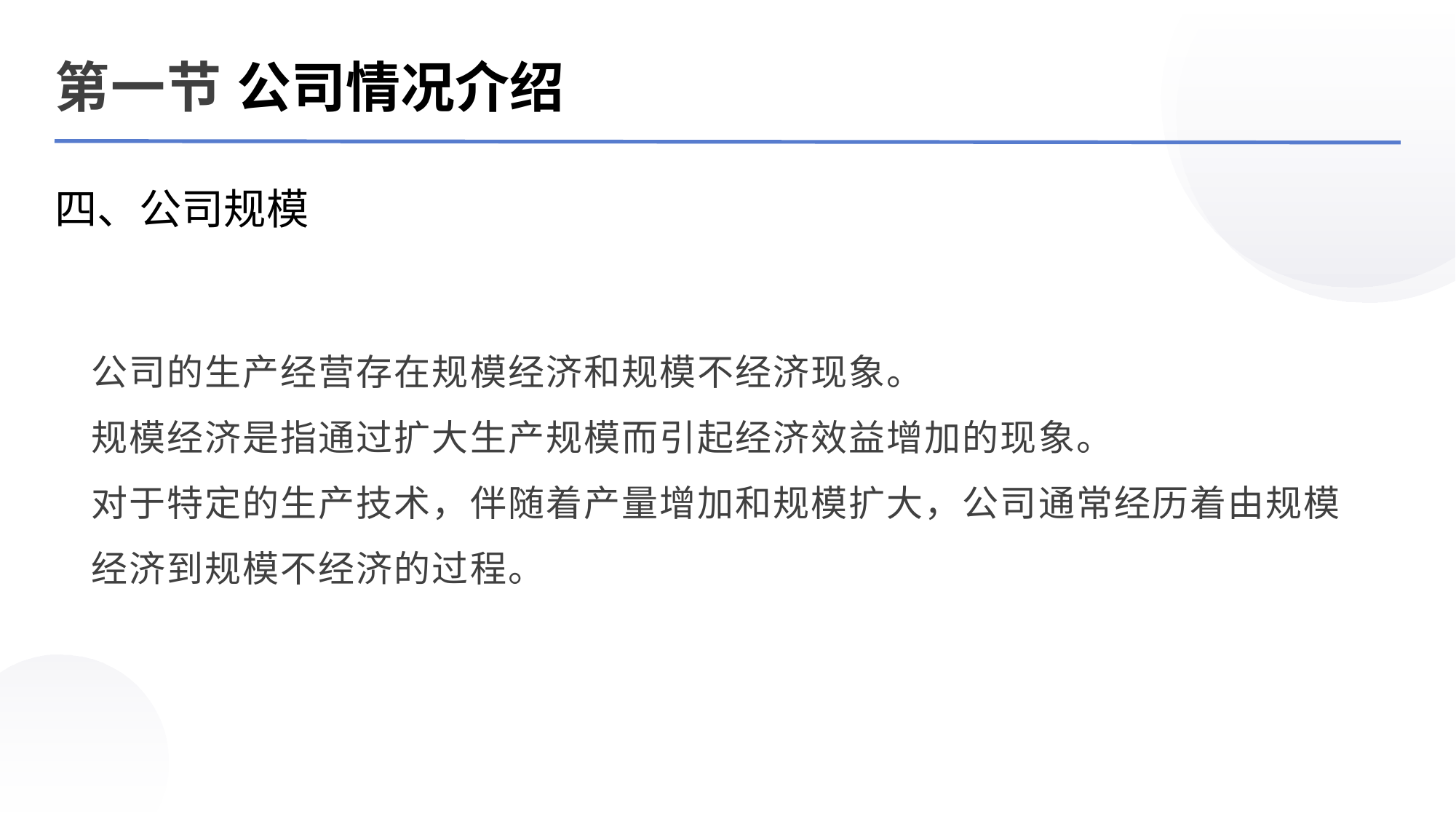

第一节 公司情况介绍
四、公司规模
公司的生产经营存在规模经济和规模不经济现象。
规模经济是指通过扩大生产规模而引起经济效益增加的现象。
对于特定的生产技术，伴随着产量增加和规模扩大，公司通常经历着由规模经济到规模不经济的过程。

16